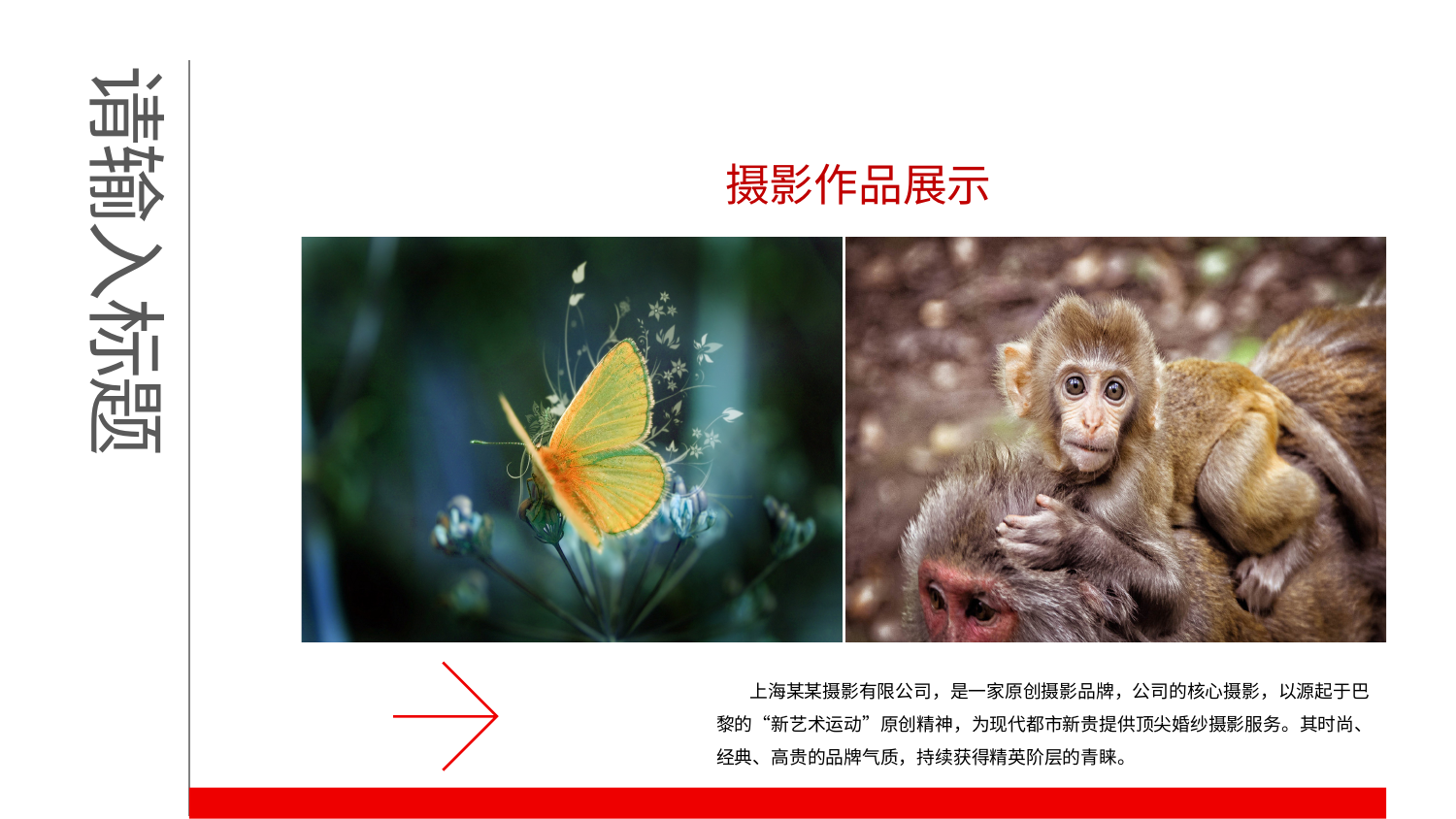

请输入标题
摄影作品展示

       上海某某摄影有限公司，是一家原创摄影品牌，公司的核心摄影，以源起于巴黎的“新艺术运动”原创精神，为现代都市新贵提供顶尖婚纱摄影服务。其时尚、经典、高贵的品牌气质，持续获得精英阶层的青睐。